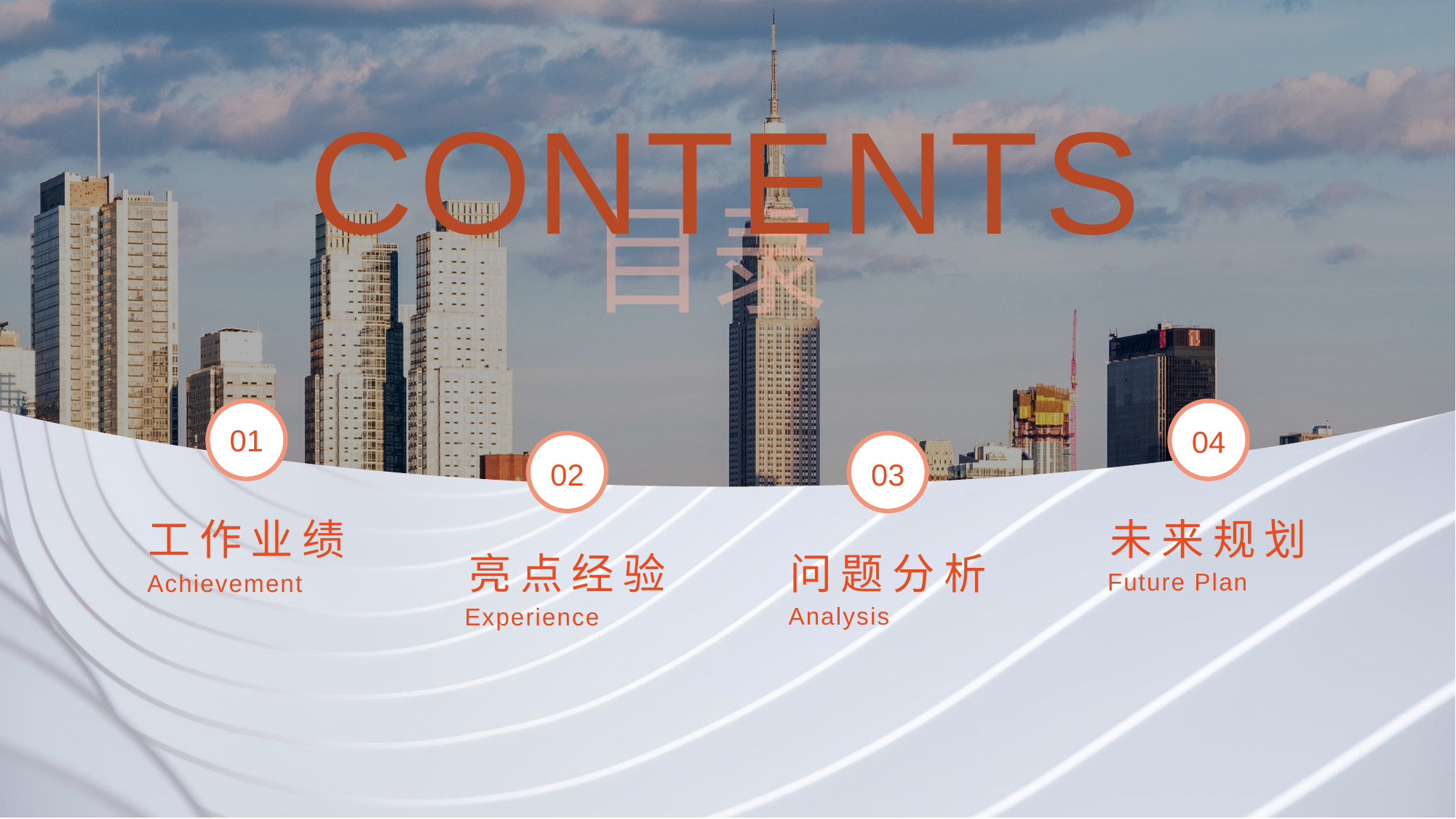

CONTENTS
目录

01

04

02

03
工作业绩
Achievement
未来规划
Future Plan
亮点经验
Experience
问题分析
Analysis